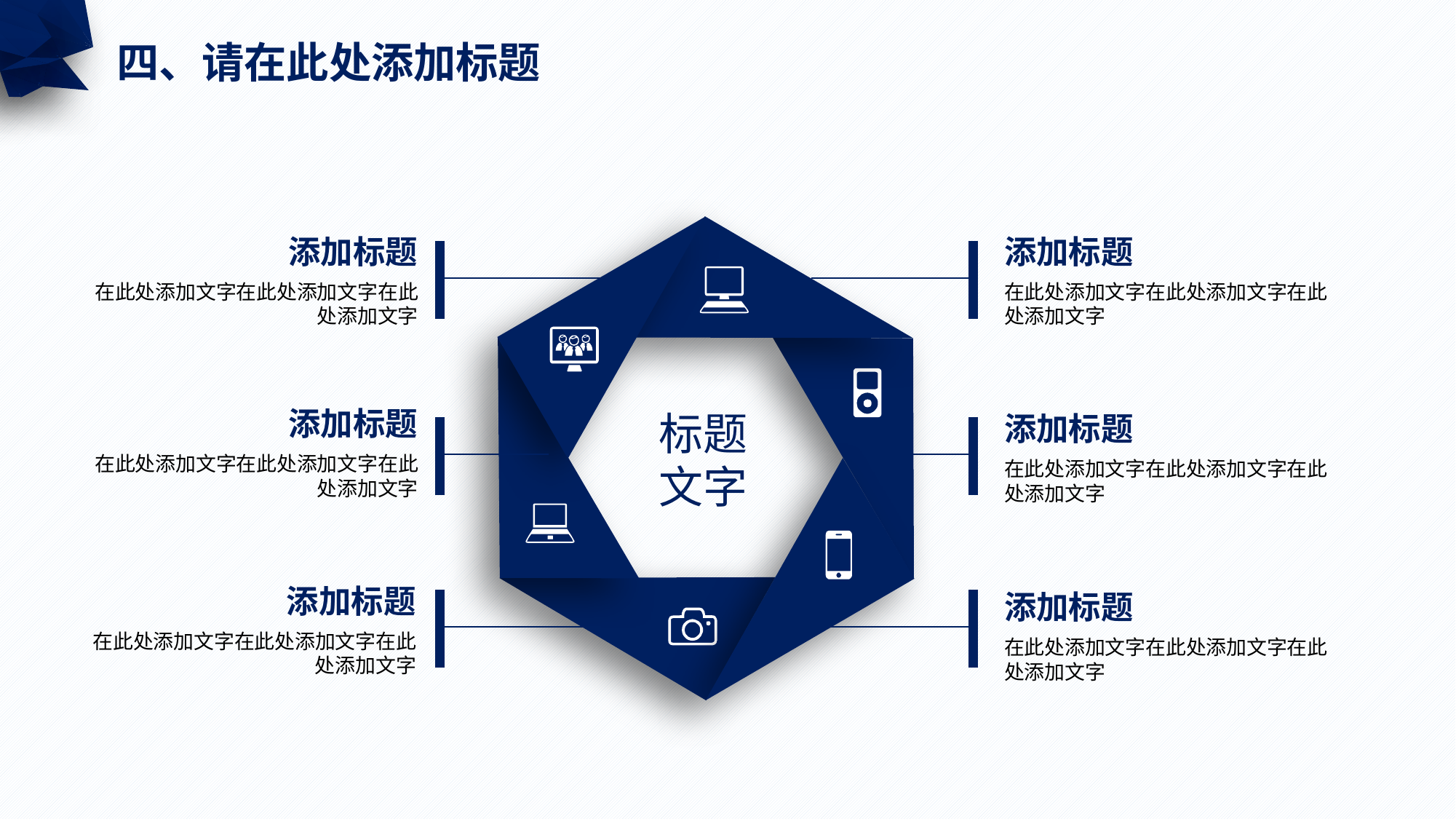

四、请在此处添加标题

添加标题
在此处添加文字在此处添加文字在此处添加文字
添加标题
在此处添加文字在此处添加文字在此处添加文字

标题
文字
添加标题
在此处添加文字在此处添加文字在此处添加文字
添加标题
在此处添加文字在此处添加文字在此处添加文字

添加标题
在此处添加文字在此处添加文字在此处添加文字

添加标题
在此处添加文字在此处添加文字在此处添加文字